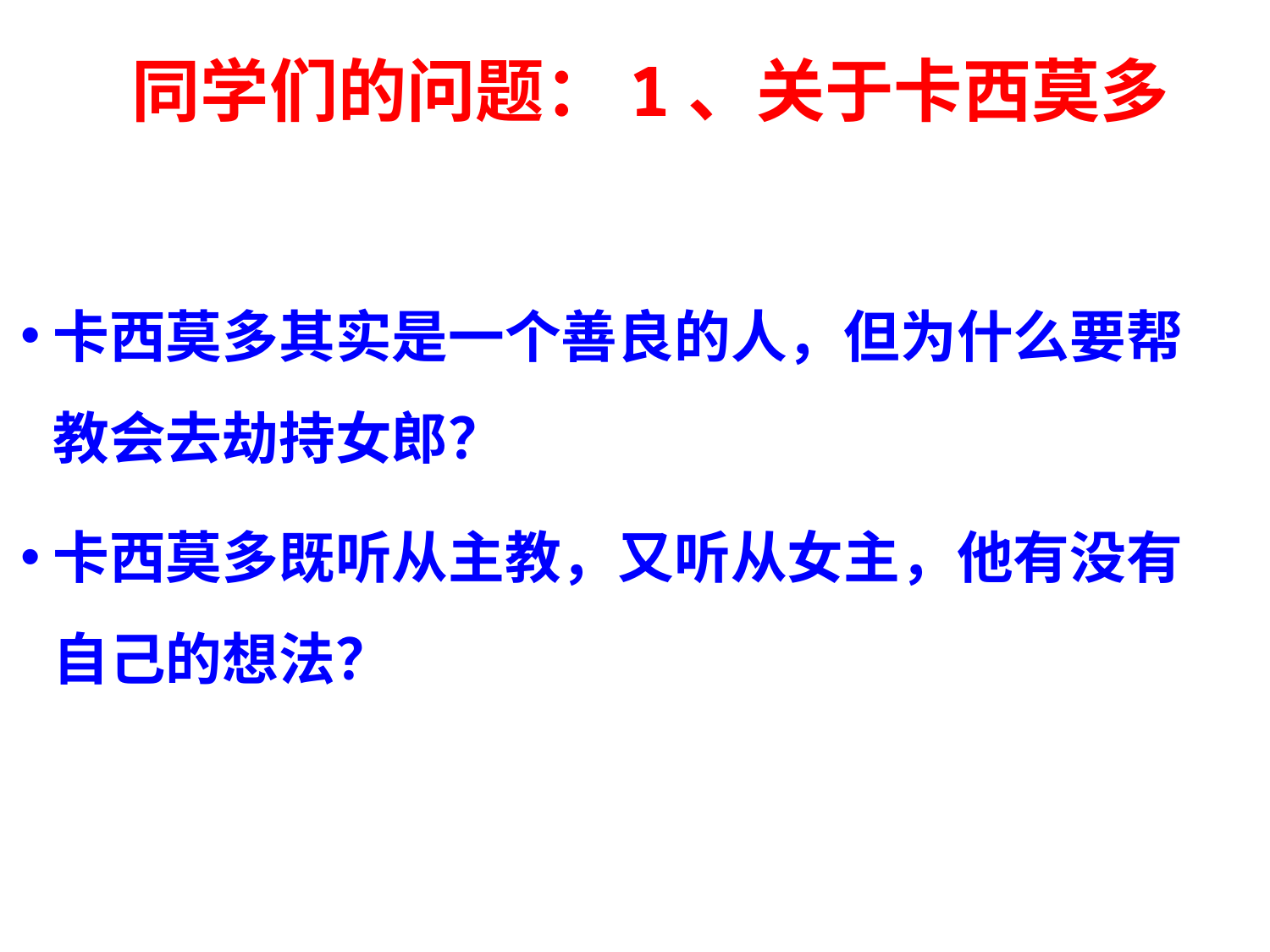

同学们的问题：1、关于卡西莫多

卡西莫多其实是一个善良的人，但为什么要帮教会去劫持女郎？
卡西莫多既听从主教，又听从女主，他有没有自己的想法？